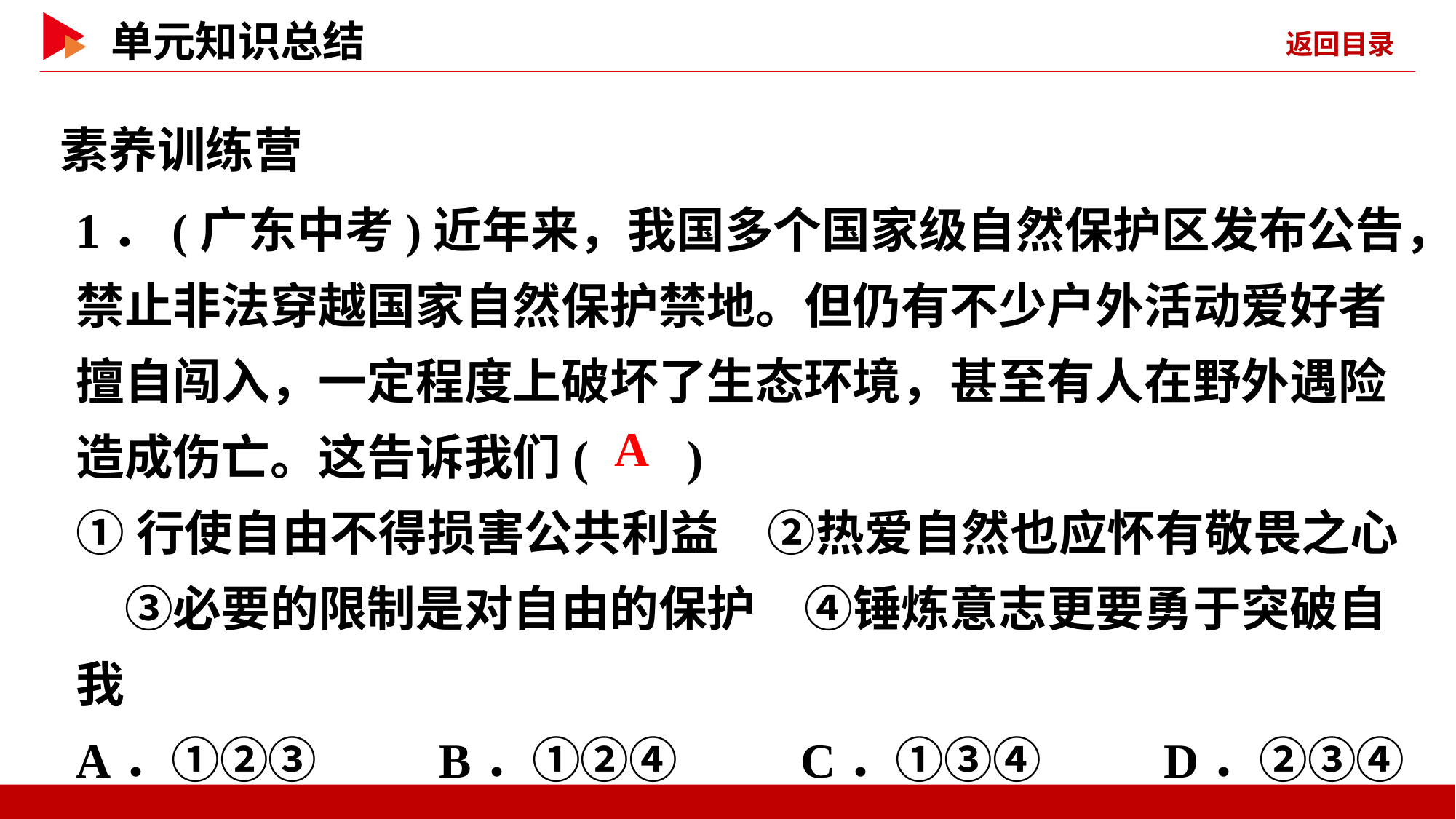

素养训练营
1．(广东中考)近年来，我国多个国家级自然保护区发布公告，禁止非法穿越国家自然保护禁地。但仍有不少户外活动爱好者擅自闯入，一定程度上破坏了生态环境，甚至有人在野外遇险造成伤亡。这告诉我们(        )
①行使自由不得损害公共利益　②热爱自然也应怀有敬畏之心　③必要的限制是对自由的保护　④锤炼意志更要勇于突破自我
A．①②③          B．①②④          C．①③④          D．②③④
   A